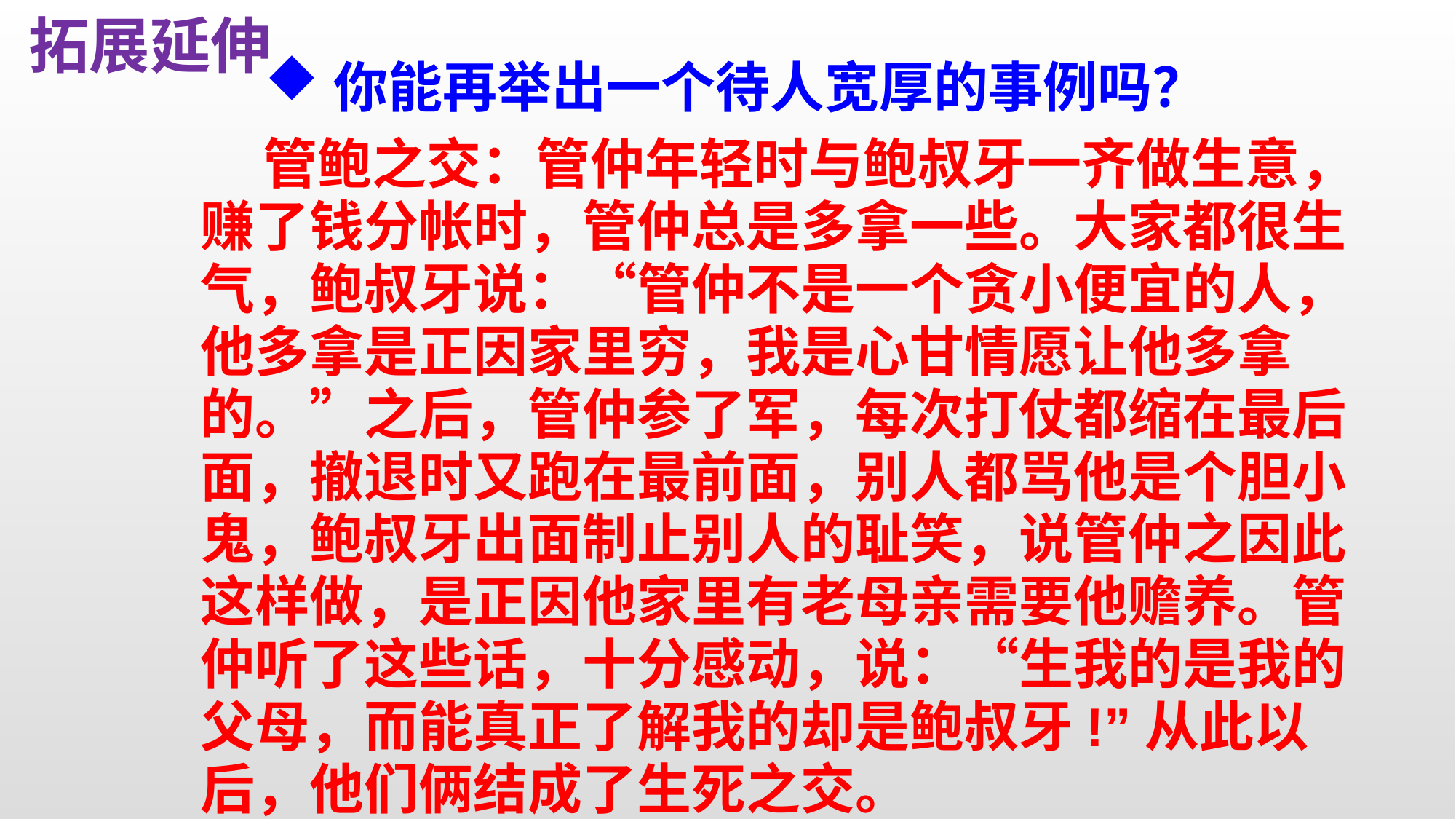

拓展延伸
你能再举出一个待人宽厚的事例吗？
    管鲍之交：管仲年轻时与鲍叔牙一齐做生意，赚了钱分帐时，管仲总是多拿一些。大家都很生气，鲍叔牙说：“管仲不是一个贪小便宜的人，他多拿是正因家里穷，我是心甘情愿让他多拿的。”之后，管仲参了军，每次打仗都缩在最后面，撤退时又跑在最前面，别人都骂他是个胆小鬼，鲍叔牙出面制止别人的耻笑，说管仲之因此这样做，是正因他家里有老母亲需要他赡养。管仲听了这些话，十分感动，说：“生我的是我的父母，而能真正了解我的却是鲍叔牙!”从此以后，他们俩结成了生死之交。